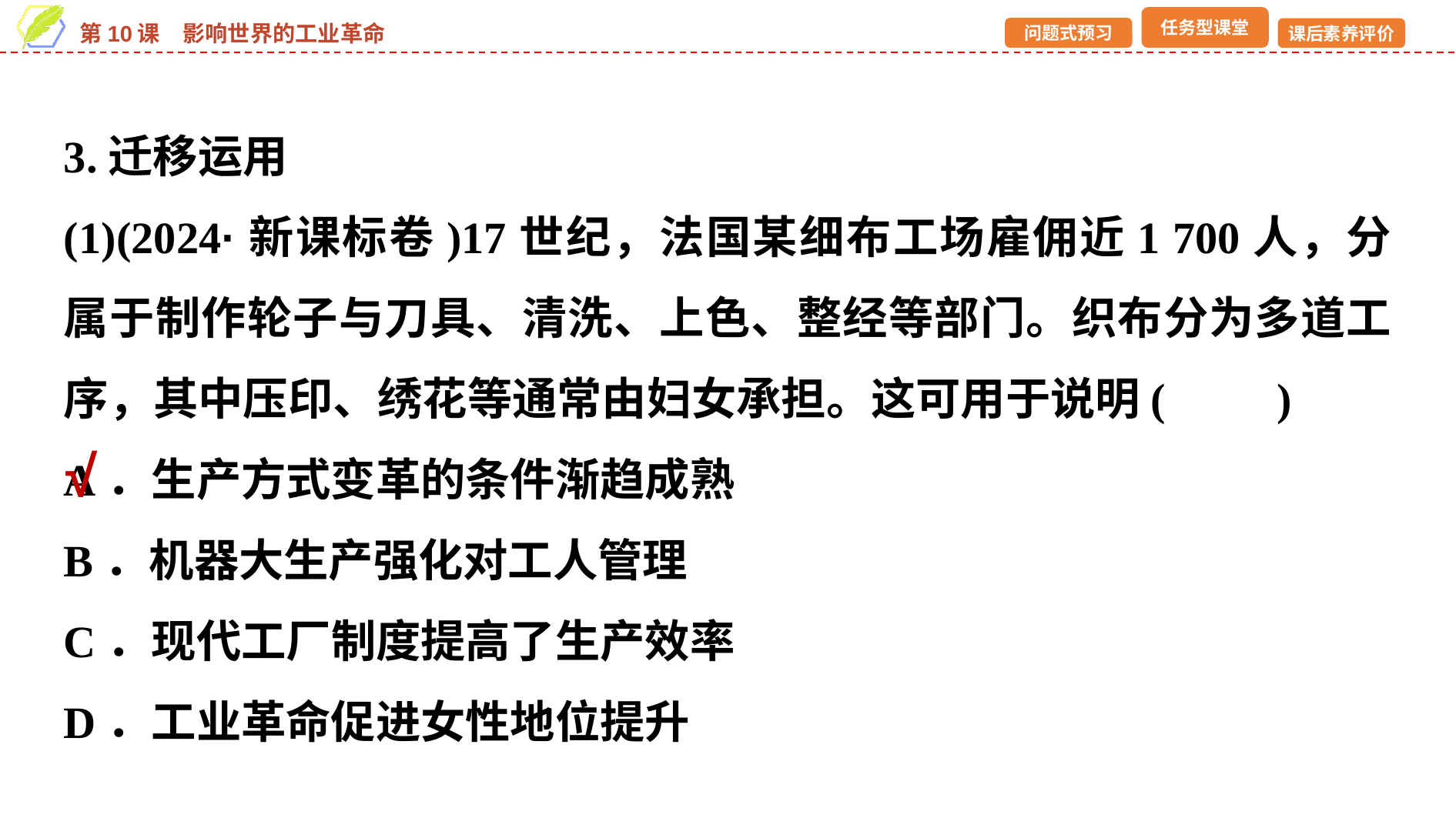

3.迁移运用
(1)(2024·新课标卷)17世纪，法国某细布工场雇佣近1 700人，分属于制作轮子与刀具、清洗、上色、整经等部门。织布分为多道工序，其中压印、绣花等通常由妇女承担。这可用于说明(　　)
A．生产方式变革的条件渐趋成熟
B．机器大生产强化对工人管理
C．现代工厂制度提高了生产效率
D．工业革命促进女性地位提升
√